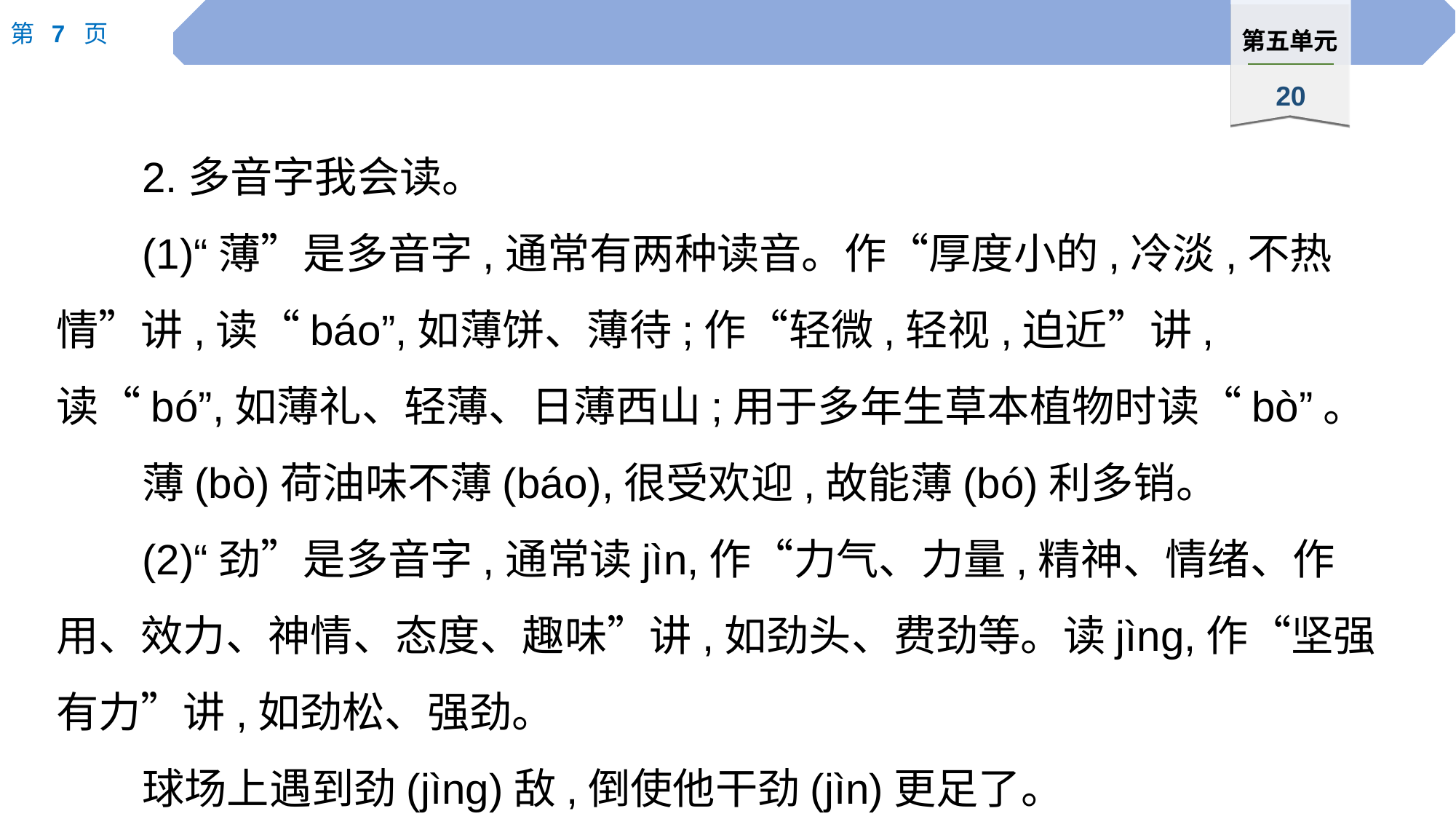

2.多音字我会读。
(1)“薄”是多音字,通常有两种读音。作“厚度小的,冷淡,不热情”讲,读“báo”,如薄饼、薄待;作“轻微,轻视,迫近”讲,读“bó”,如薄礼、轻薄、日薄西山;用于多年生草本植物时读“bò”。
薄(bò)荷油味不薄(báo),很受欢迎,故能薄(bó)利多销。
(2)“劲”是多音字,通常读jìn,作“力气、力量,精神、情绪、作用、效力、神情、态度、趣味”讲,如劲头、费劲等。读jìng,作“坚强有力”讲,如劲松、强劲。
球场上遇到劲(jìng)敌,倒使他干劲(jìn)更足了。